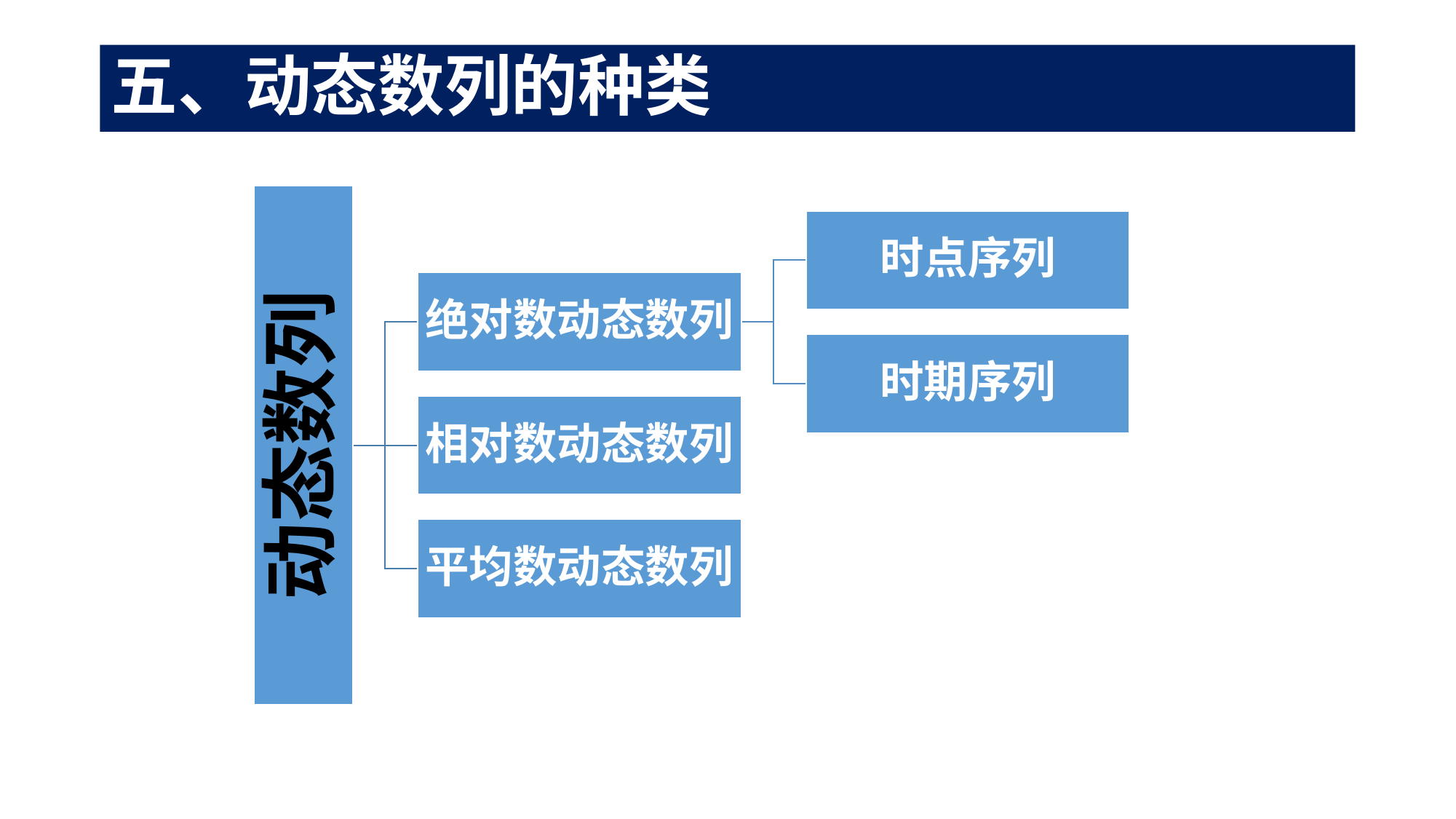

# 五、动态数列的种类

动态数列
绝对数动态数列
时点序列
时期序列
相对数动态数列
平均数动态数列